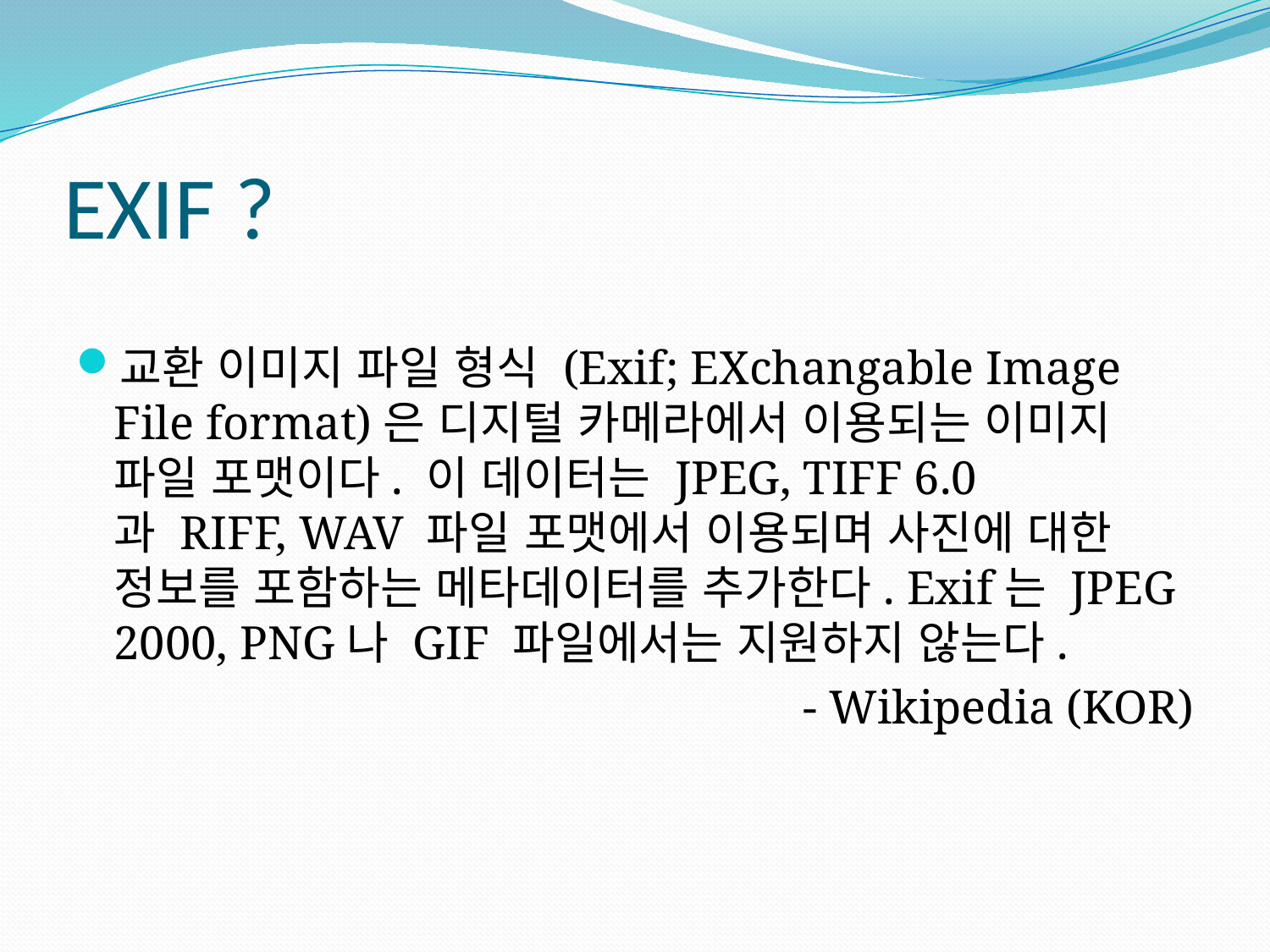

# EXIF ?

교환 이미지 파일 형식 (Exif; EXchangable Image File format)은 디지털 카메라에서 이용되는 이미지 파일 포맷이다. 이 데이터는 JPEG, TIFF 6.0과 RIFF, WAV 파일 포맷에서 이용되며 사진에 대한 정보를 포함하는 메타데이터를 추가한다. Exif는 JPEG 2000, PNG나 GIF 파일에서는 지원하지 않는다.
 - Wikipedia (KOR)